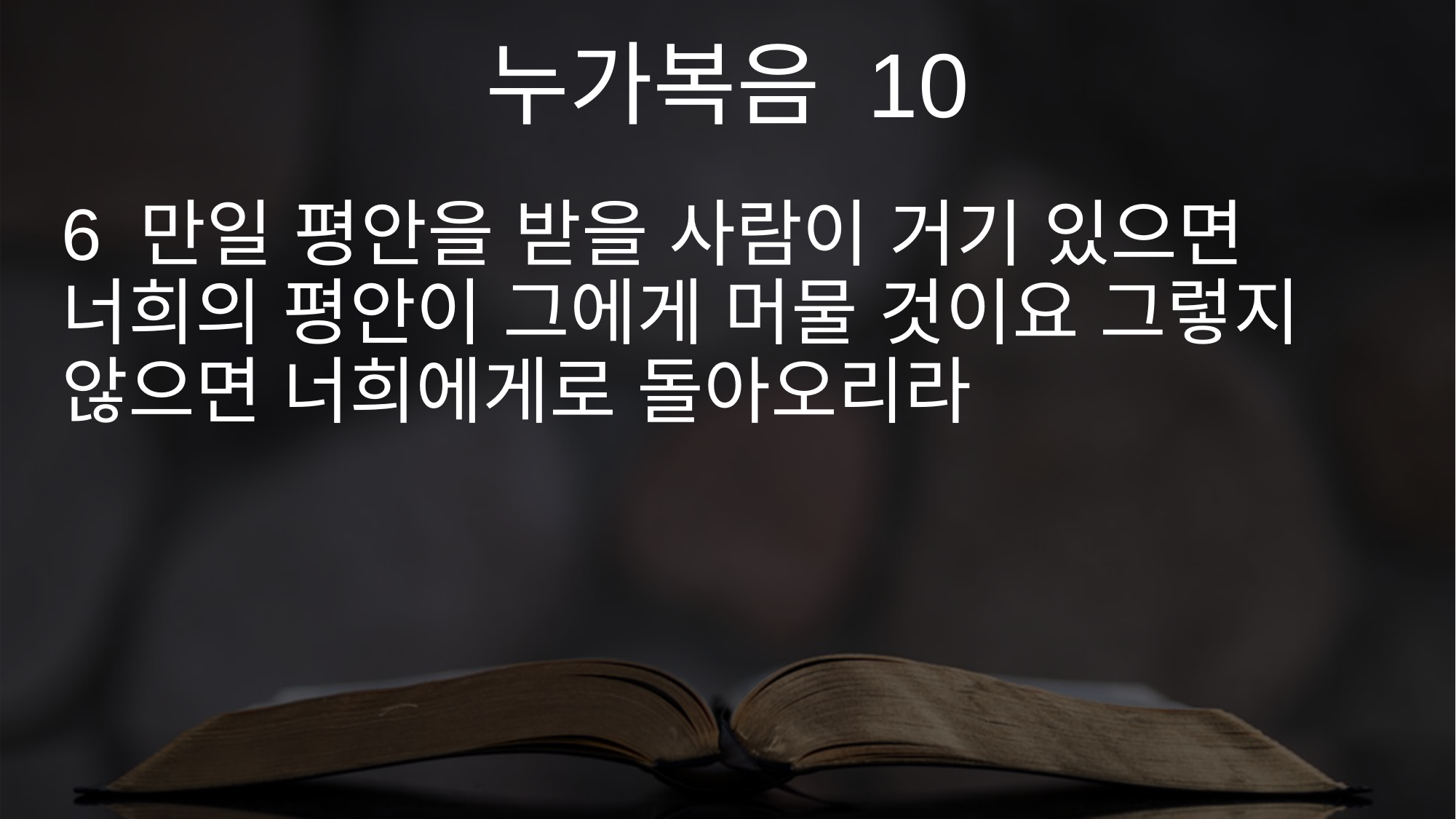

누가복음 10
6 만일 평안을 받을 사람이 거기 있으면 너희의 평안이 그에게 머물 것이요 그렇지 않으면 너희에게로 돌아오리라